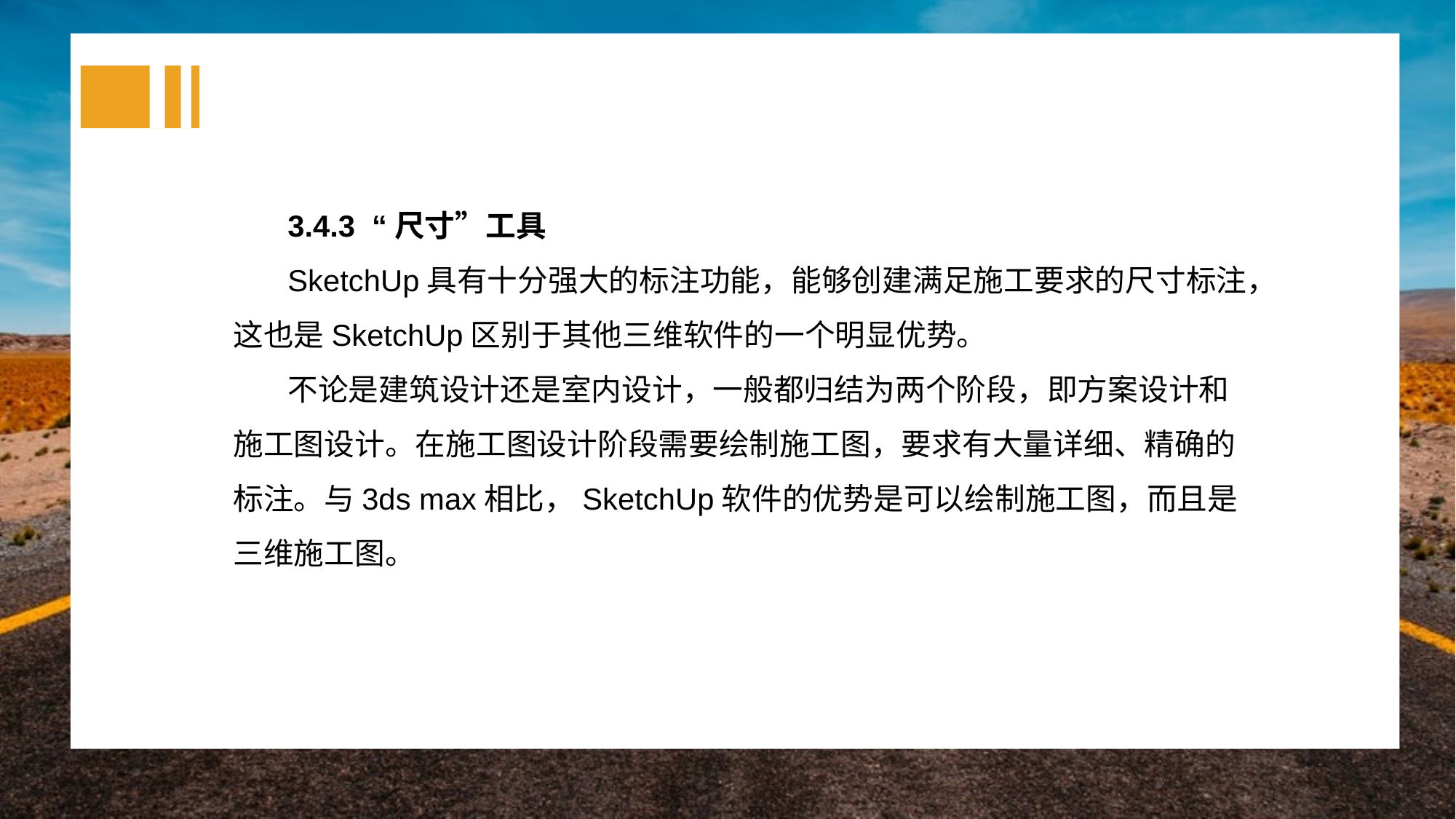

3.4.3  “尺寸”工具
SketchUp具有十分强大的标注功能，能够创建满足施工要求的尺寸标注，这也是SketchUp区别于其他三维软件的一个明显优势。
不论是建筑设计还是室内设计，一般都归结为两个阶段，即方案设计和施工图设计。在施工图设计阶段需要绘制施工图，要求有大量详细、精确的标注。与3ds max相比，SketchUp软件的优势是可以绘制施工图，而且是三维施工图。